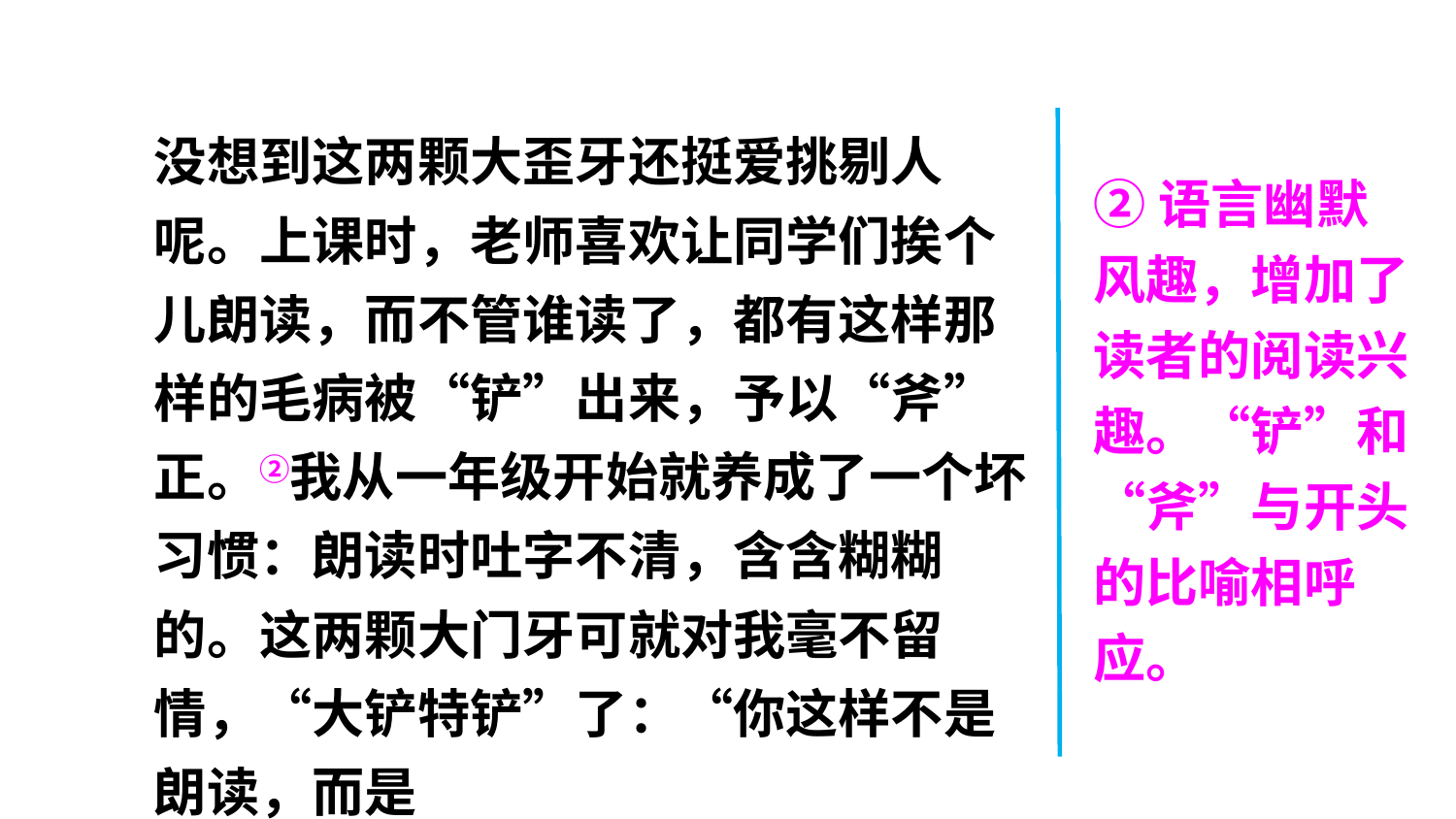

没想到这两颗大歪牙还挺爱挑剔人呢。上课时，老师喜欢让同学们挨个儿朗读，而不管谁读了，都有这样那样的毛病被“铲”出来，予以“斧”正。②我从一年级开始就养成了一个坏习惯：朗读时吐字不清，含含糊糊的。这两颗大门牙可就对我毫不留情，“大铲特铲”了：“你这样不是朗读，而是
②语言幽默风趣，增加了读者的阅读兴趣。“铲”和“斧”与开头的比喻相呼应。